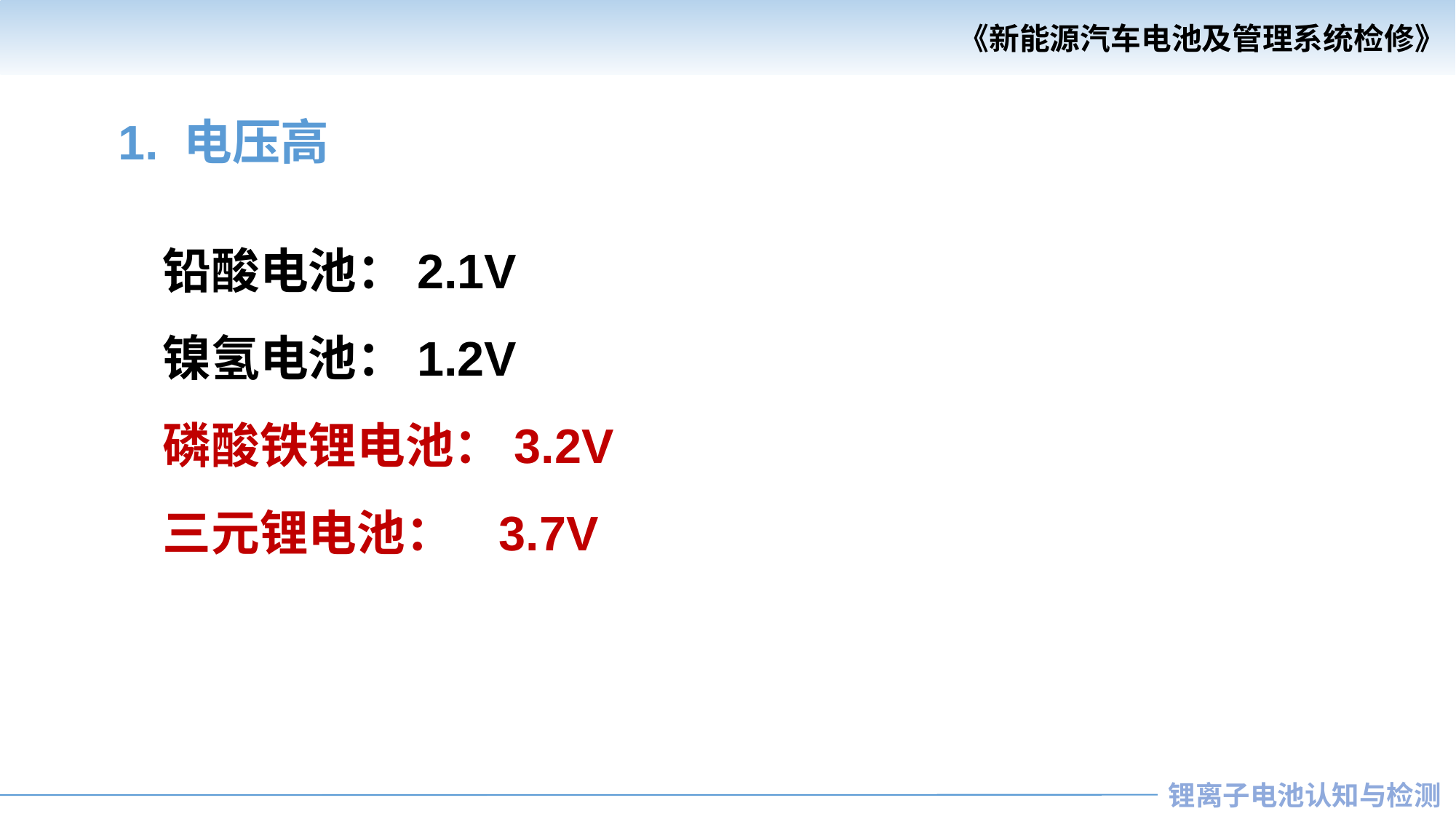

1. 电压高
铅酸电池：2.1V
镍氢电池：1.2V
磷酸铁锂电池：3.2V
三元锂电池：   3.7V